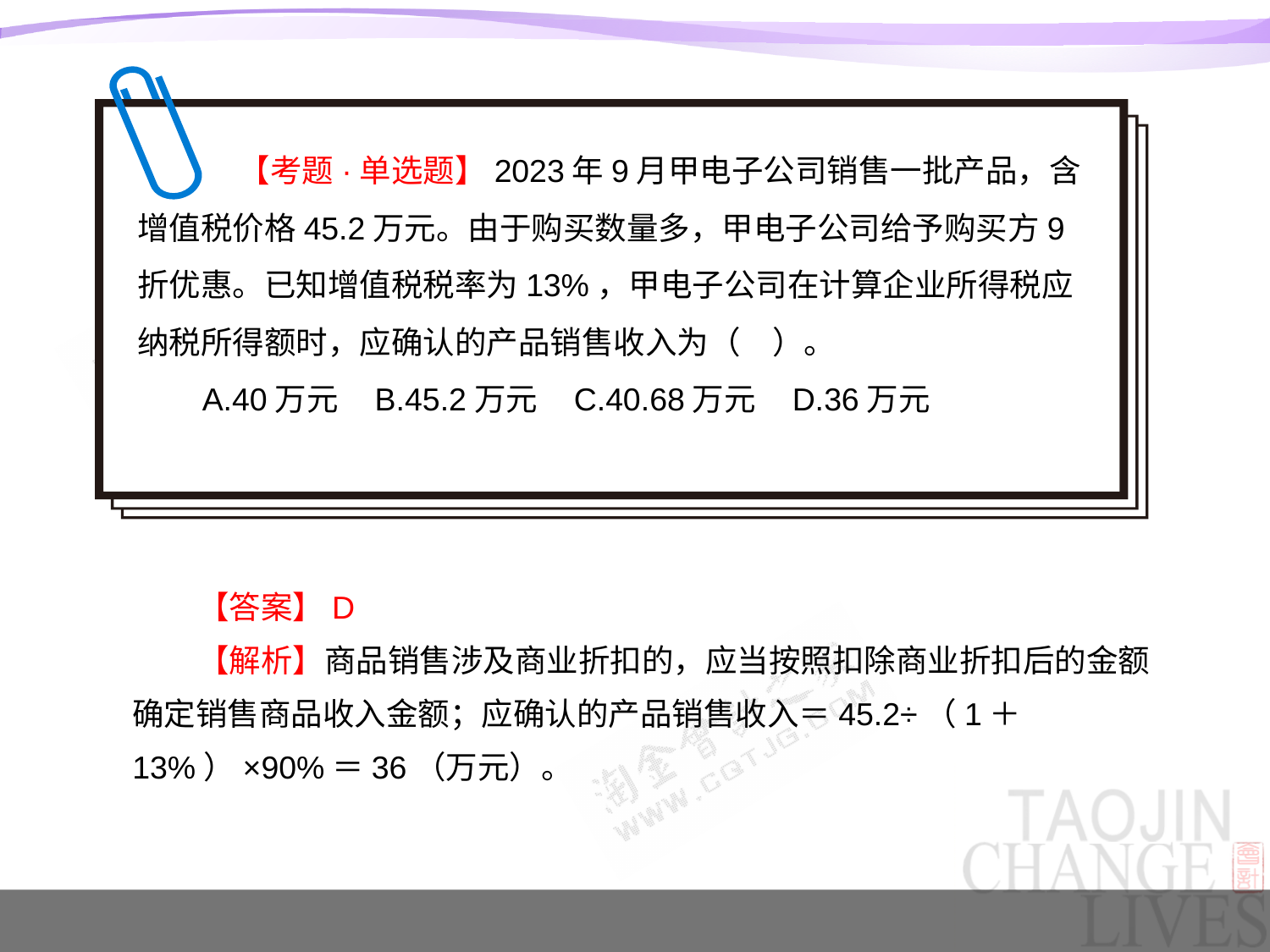

【考题·单选题】2023年9月甲电子公司销售一批产品，含增值税价格45.2万元。由于购买数量多，甲电子公司给予购买方9折优惠。已知增值税税率为13%，甲电子公司在计算企业所得税应纳税所得额时，应确认的产品销售收入为（　）。
A.40万元    B.45.2万元    C.40.68万元    D.36万元

【答案】D
【解析】商品销售涉及商业折扣的，应当按照扣除商业折扣后的金额确定销售商品收入金额；应确认的产品销售收入＝45.2÷（1＋13%）×90%＝36（万元）。